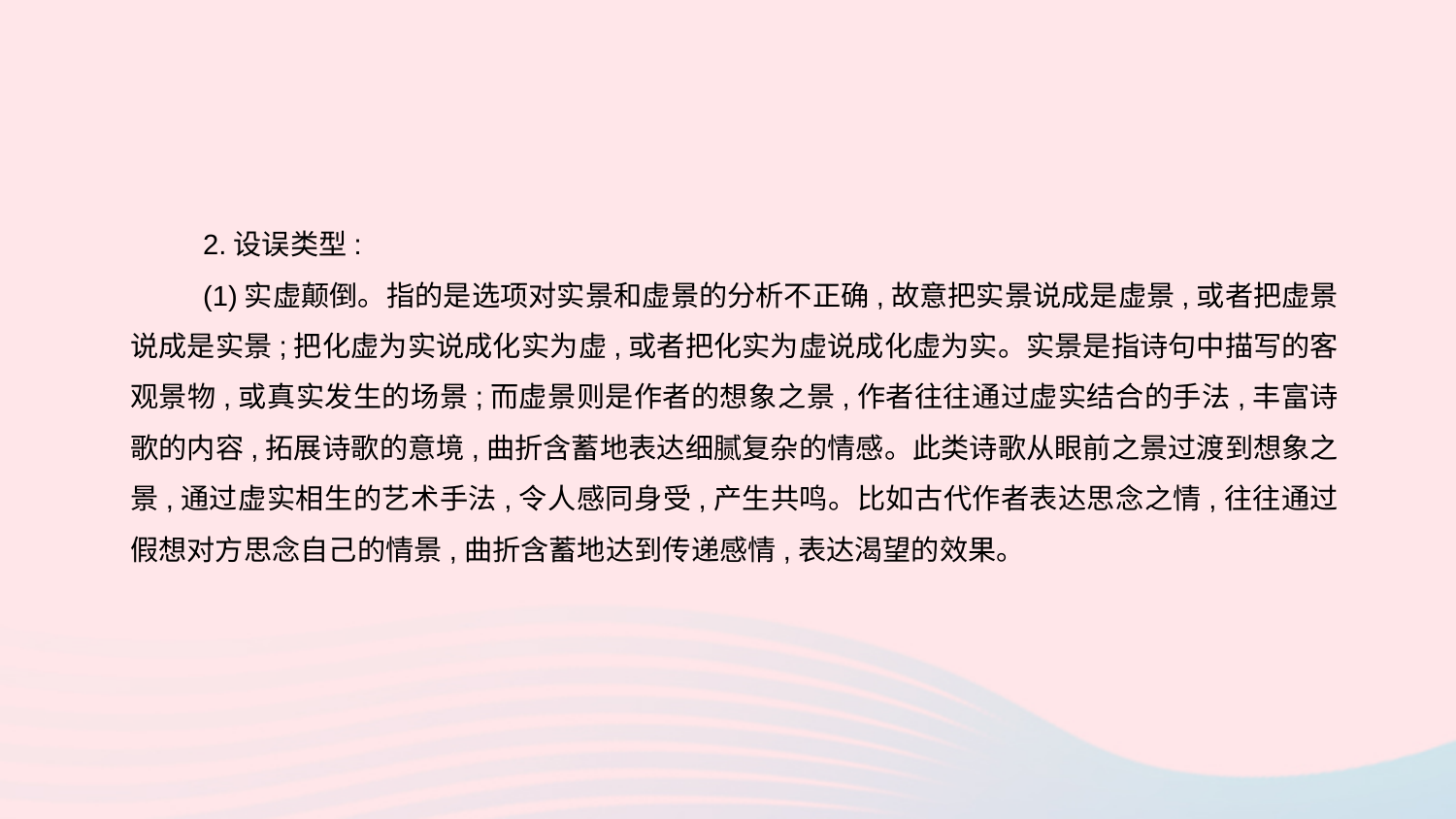

2.设误类型:
(1)实虚颠倒。指的是选项对实景和虚景的分析不正确,故意把实景说成是虚景,或者把虚景说成是实景;把化虚为实说成化实为虚,或者把化实为虚说成化虚为实。实景是指诗句中描写的客观景物,或真实发生的场景;而虚景则是作者的想象之景,作者往往通过虚实结合的手法,丰富诗歌的内容,拓展诗歌的意境,曲折含蓄地表达细腻复杂的情感。此类诗歌从眼前之景过渡到想象之景,通过虚实相生的艺术手法,令人感同身受,产生共鸣。比如古代作者表达思念之情,往往通过假想对方思念自己的情景,曲折含蓄地达到传递感情,表达渴望的效果。